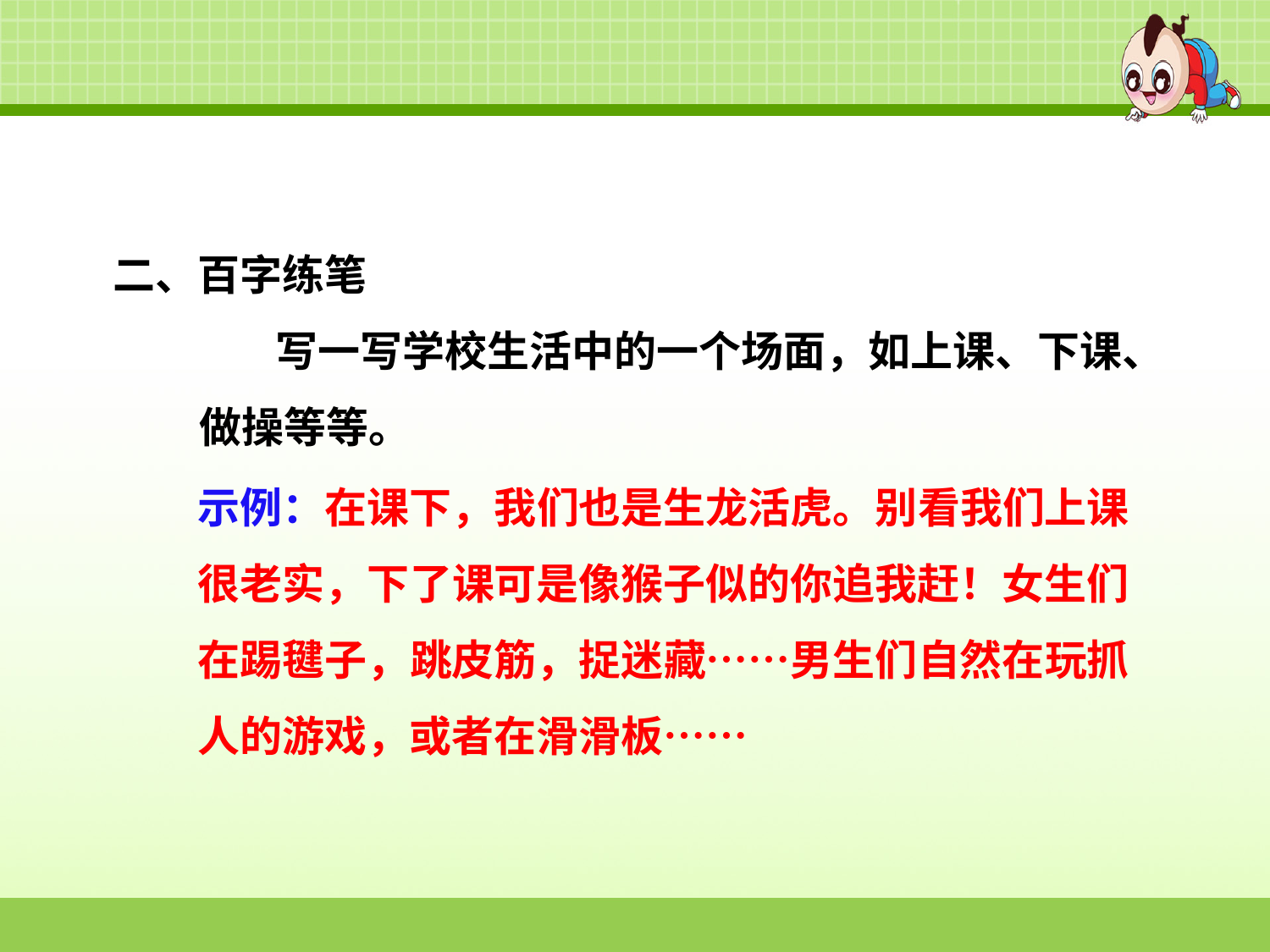

二、百字练笔
写一写学校生活中的一个场面，如上课、下课、做操等等。
示例：在课下，我们也是生龙活虎。别看我们上课很老实，下了课可是像猴子似的你追我赶！女生们在踢毽子，跳皮筋，捉迷藏……男生们自然在玩抓人的游戏，或者在滑滑板……